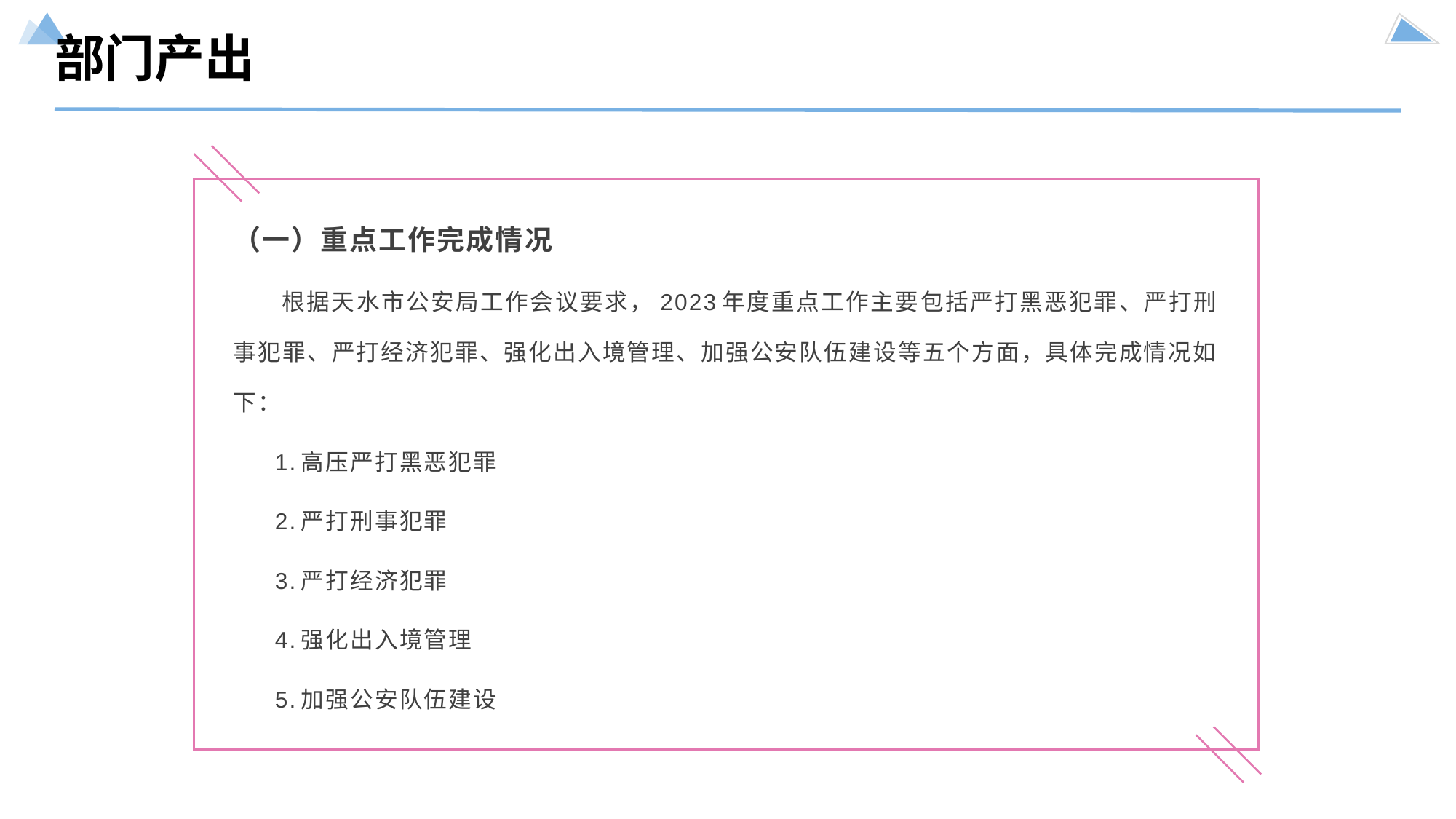

部门产出

（一）重点工作完成情况
根据天水市公安局工作会议要求，2023年度重点工作主要包括严打黑恶犯罪、严打刑事犯罪、严打经济犯罪、强化出入境管理、加强公安队伍建设等五个方面，具体完成情况如下：
1.高压严打黑恶犯罪
2.严打刑事犯罪
3.严打经济犯罪
4.强化出入境管理
5.加强公安队伍建设